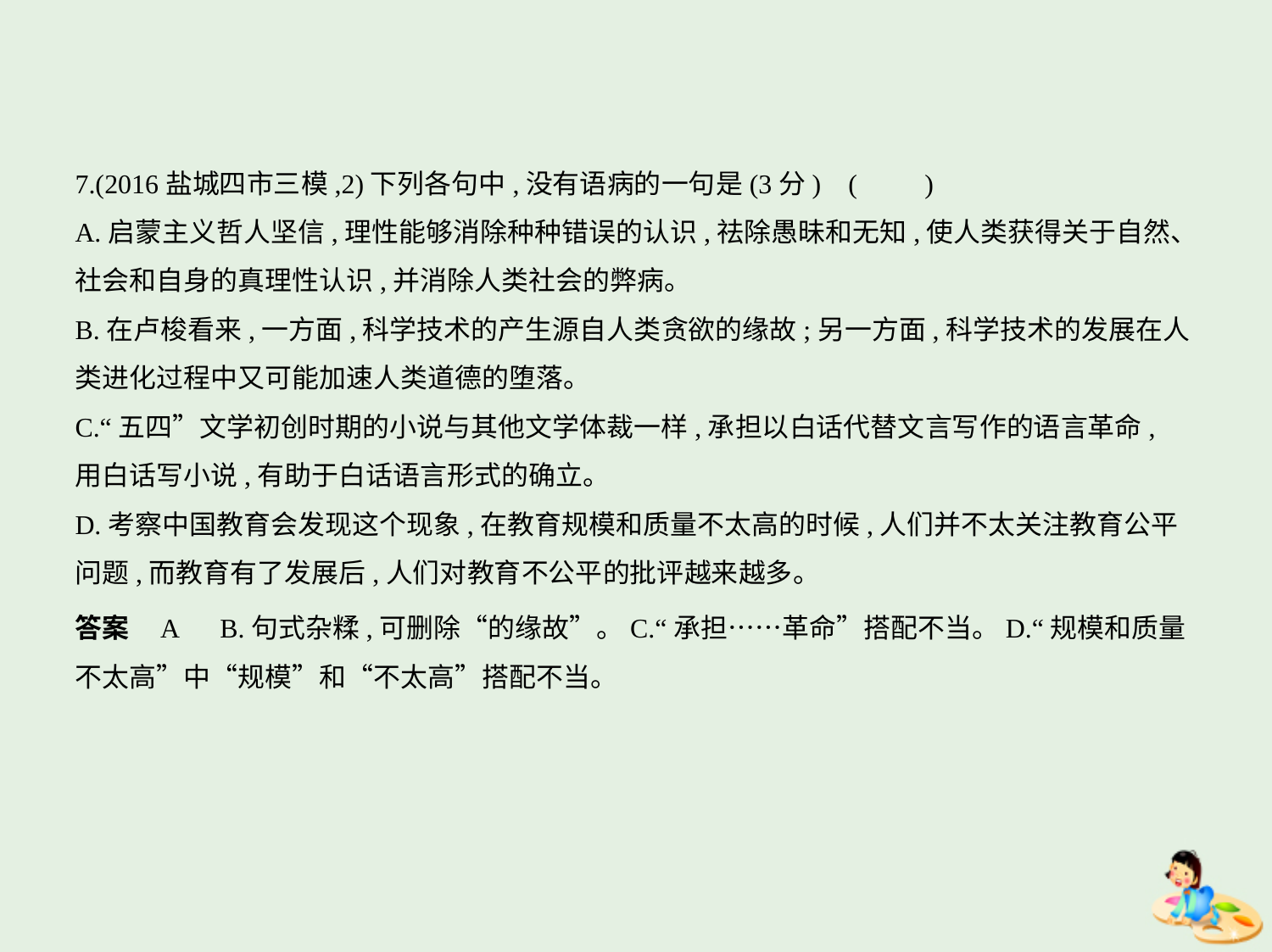

7.(2016盐城四市三模,2)下列各句中,没有语病的一句是(3分) (　　)
A.启蒙主义哲人坚信,理性能够消除种种错误的认识,祛除愚昧和无知,使人类获得关于自然、
社会和自身的真理性认识,并消除人类社会的弊病。
B.在卢梭看来,一方面,科学技术的产生源自人类贪欲的缘故;另一方面,科学技术的发展在人
类进化过程中又可能加速人类道德的堕落。
C.“五四”文学初创时期的小说与其他文学体裁一样,承担以白话代替文言写作的语言革命,
用白话写小说,有助于白话语言形式的确立。
D.考察中国教育会发现这个现象,在教育规模和质量不太高的时候,人们并不太关注教育公平
问题,而教育有了发展后,人们对教育不公平的批评越来越多。
答案    A　B.句式杂糅,可删除“的缘故”。C.“承担……革命”搭配不当。D.“规模和质量
不太高”中“规模”和“不太高”搭配不当。